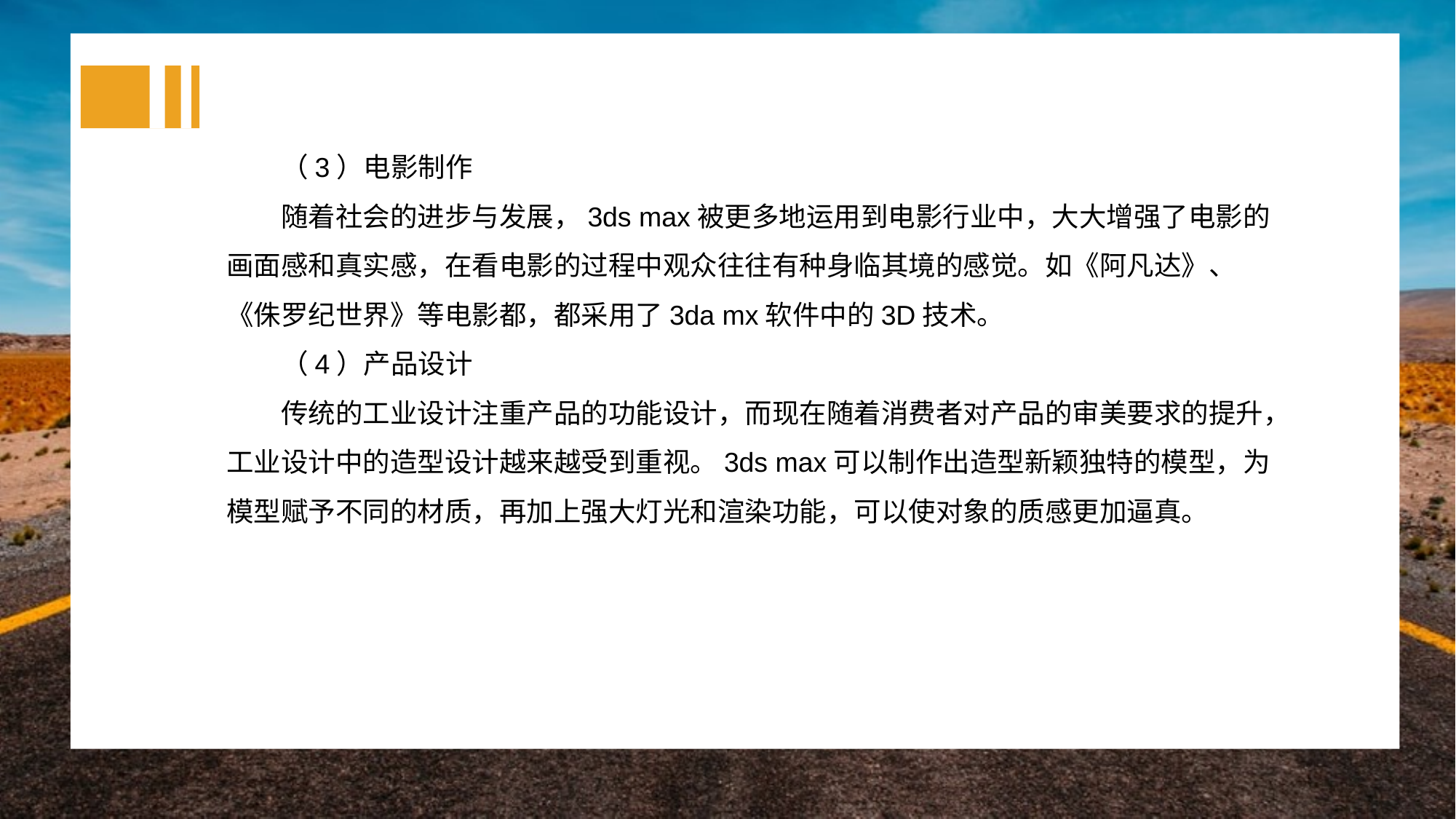

（3）电影制作
随着社会的进步与发展，3ds max被更多地运用到电影行业中，大大增强了电影的画面感和真实感，在看电影的过程中观众往往有种身临其境的感觉。如《阿凡达》、《侏罗纪世界》等电影都，都采用了3da mx软件中的3D技术。
（4）产品设计
传统的工业设计注重产品的功能设计，而现在随着消费者对产品的审美要求的提升，工业设计中的造型设计越来越受到重视。3ds max可以制作出造型新颖独特的模型，为模型赋予不同的材质，再加上强大灯光和渲染功能，可以使对象的质感更加逼真。